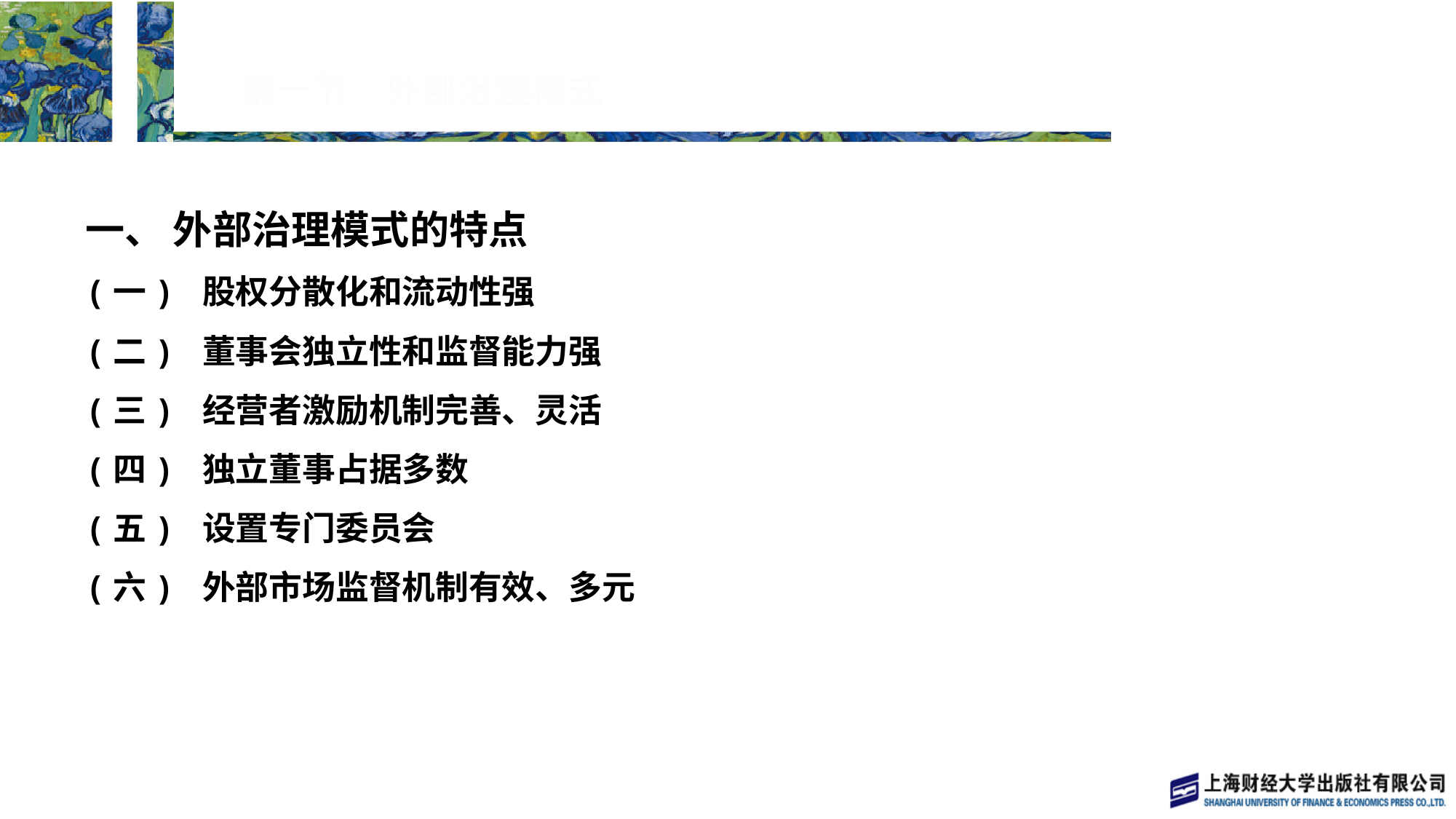

# 第一节　外部治理模式
一、 外部治理模式的特点
(一) 股权分散化和流动性强
(二) 董事会独立性和监督能力强
(三) 经营者激励机制完善、灵活
(四) 独立董事占据多数
(五) 设置专门委员会
(六) 外部市场监督机制有效、多元